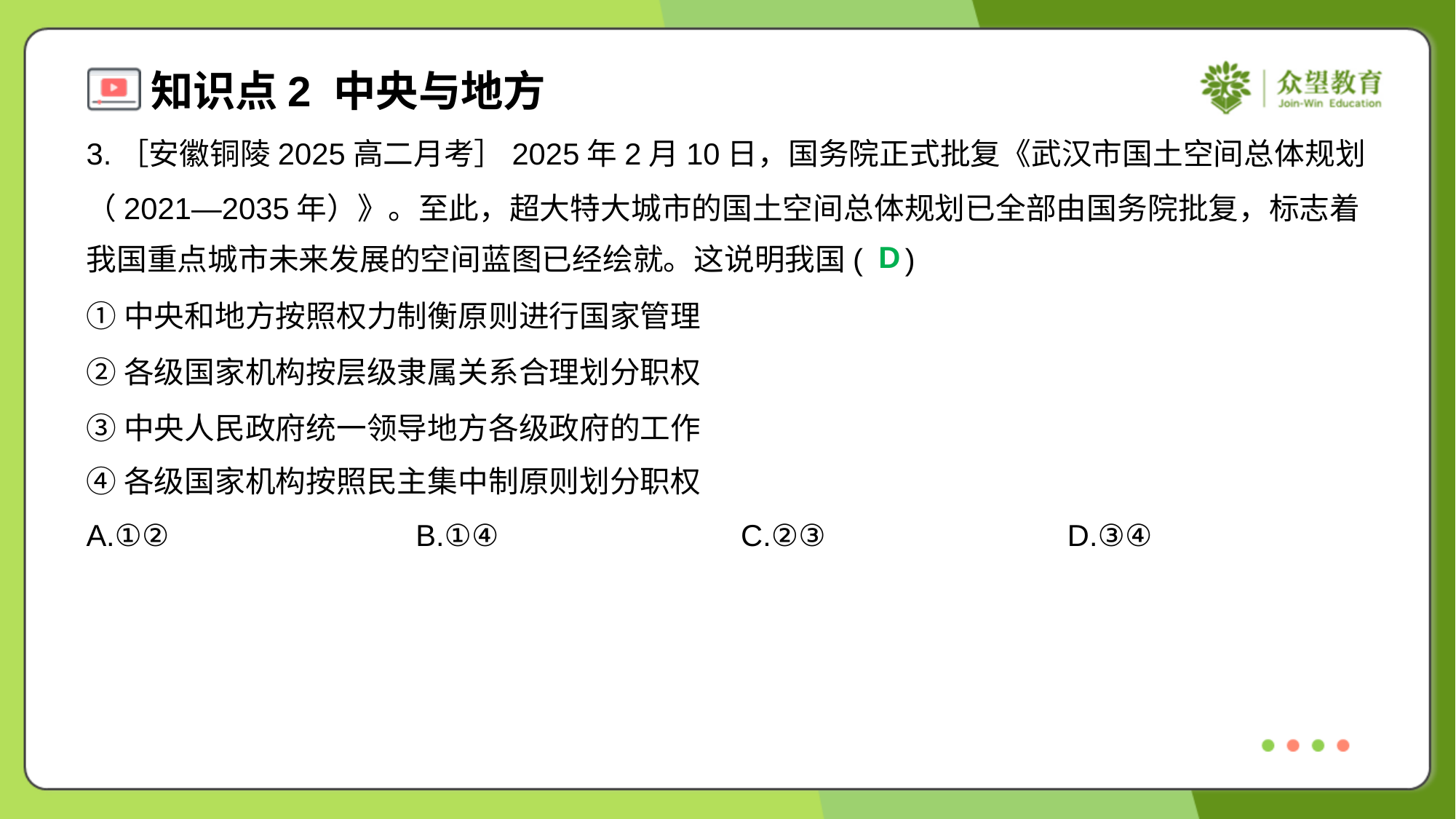

3.［安徽铜陵2025高二月考］2025年2月10日，国务院正式批复《武汉市国土空间总体规划
（2021—2035年）》。至此，超大特大城市的国土空间总体规划已全部由国务院批复，标志着
我国重点城市未来发展的空间蓝图已经绘就。这说明我国(     )
D
①中央和地方按照权力制衡原则进行国家管理
②各级国家机构按层级隶属关系合理划分职权
③中央人民政府统一领导地方各级政府的工作
④各级国家机构按照民主集中制原则划分职权
A.①②	B.①④	C.②③	D.③④